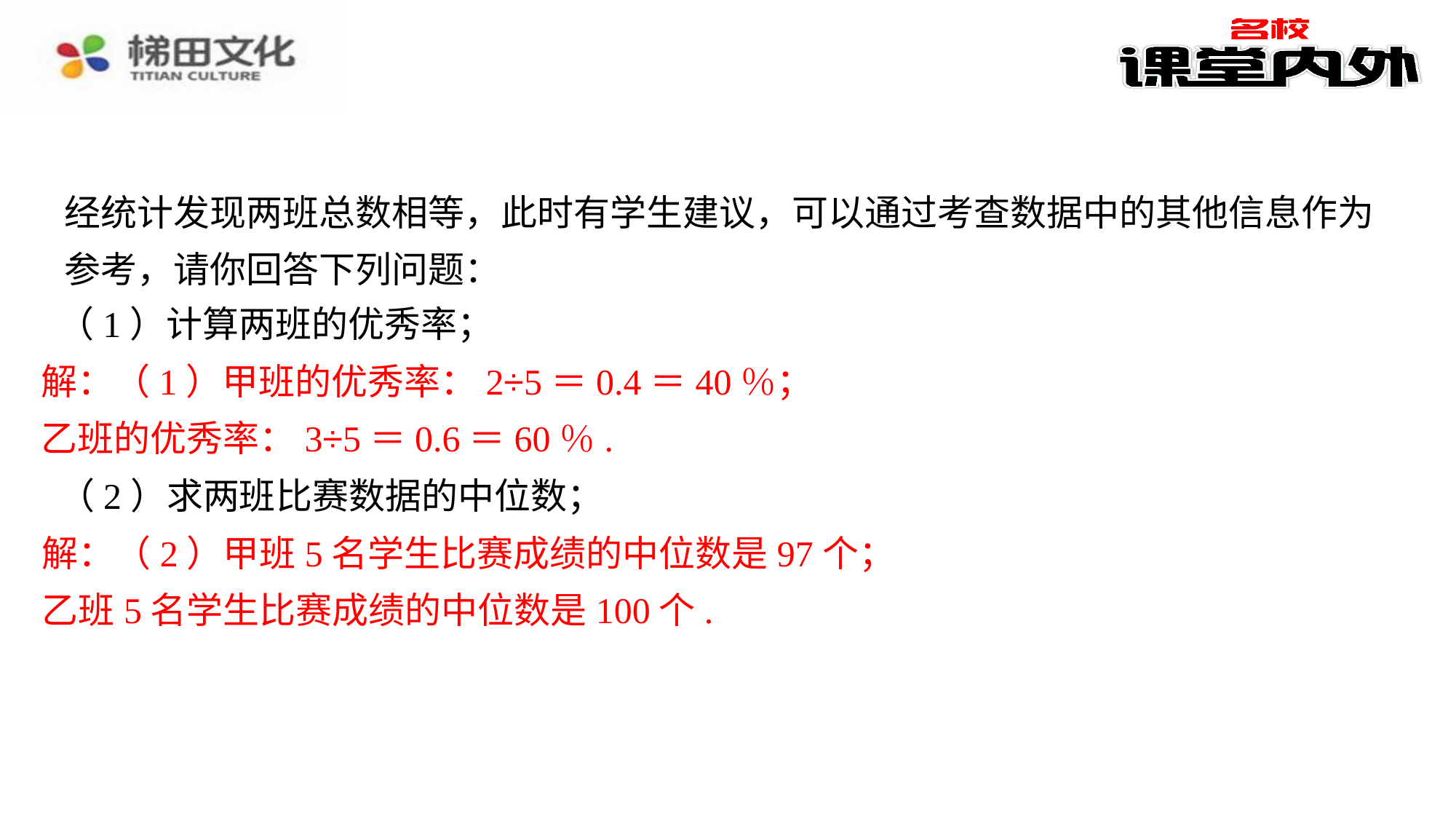

经统计发现两班总数相等，此时有学生建议，可以通过考查数据中的其他信息作为参考，请你回答下列问题：
（1）计算两班的优秀率；
解：（1）甲班的优秀率：2÷5＝0.4＝40％；
乙班的优秀率：3÷5＝0.6＝60％.
（2）求两班比赛数据的中位数；
解：（2）甲班5名学生比赛成绩的中位数是97个；
乙班5名学生比赛成绩的中位数是100个.